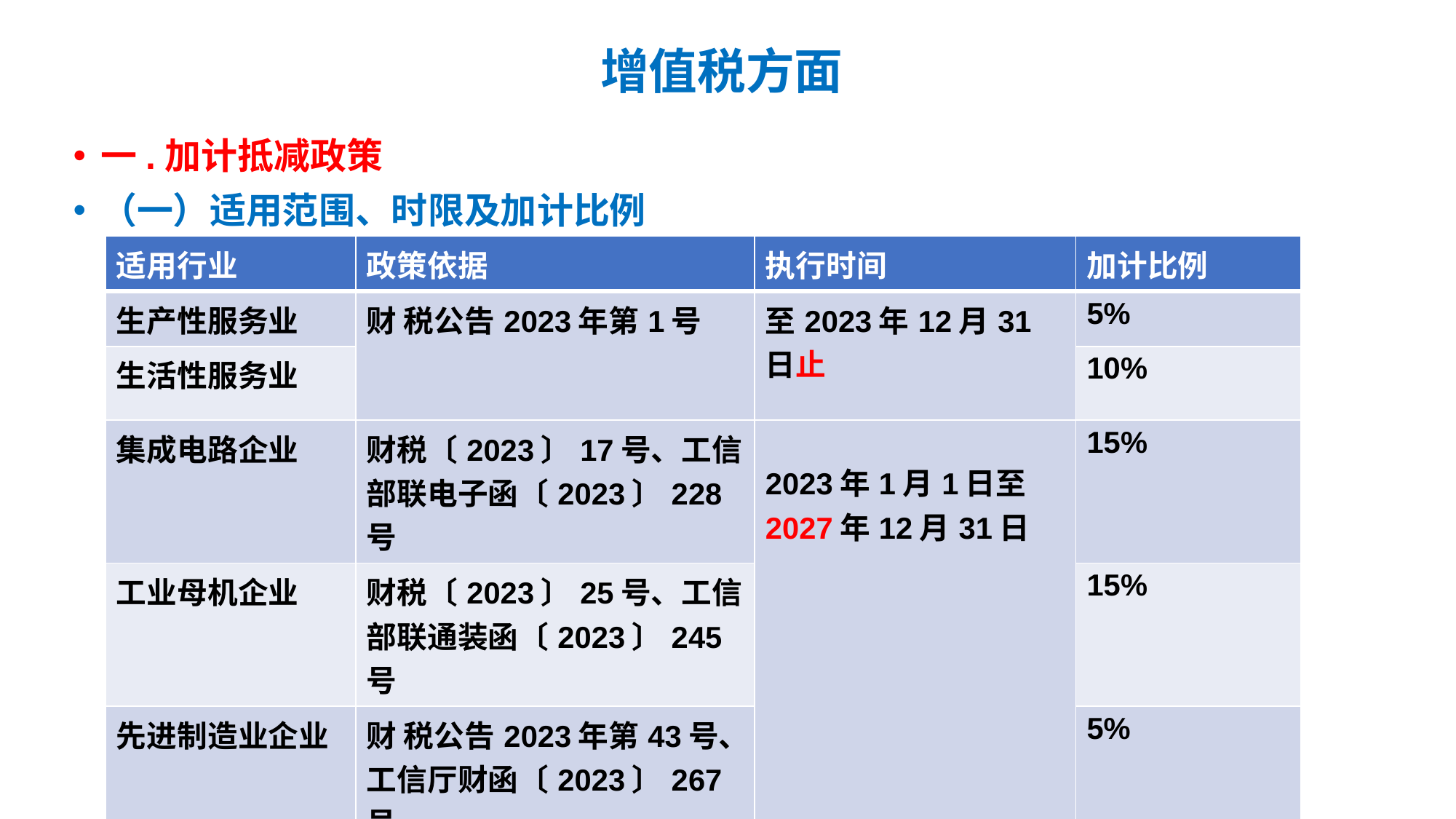

# 增值税方面
一.加计抵减政策
（一）适用范围、时限及加计比例

| 适用行业 | 政策依据 | 执行时间 | 加计比例 |
| --- | --- | --- | --- |
| 生产性服务业 | 财 税公告2023年第1号 | 至2023年12月31日止 | 5% |
| 生活性服务业 |  |  | 10% |
| 集成电路企业 | 财税〔2023〕17号、工信部联电子函〔2023〕228号 | 2023年1月1日至2027年12月31日 | 15% |
| 工业母机企业 | 财税〔2023〕25号、工信部联通装函〔2023〕245号 |  | 15% |
| 先进制造业企业 | 财 税公告2023年第43号、 工信厅财函〔2023〕267号 |  | 5% |